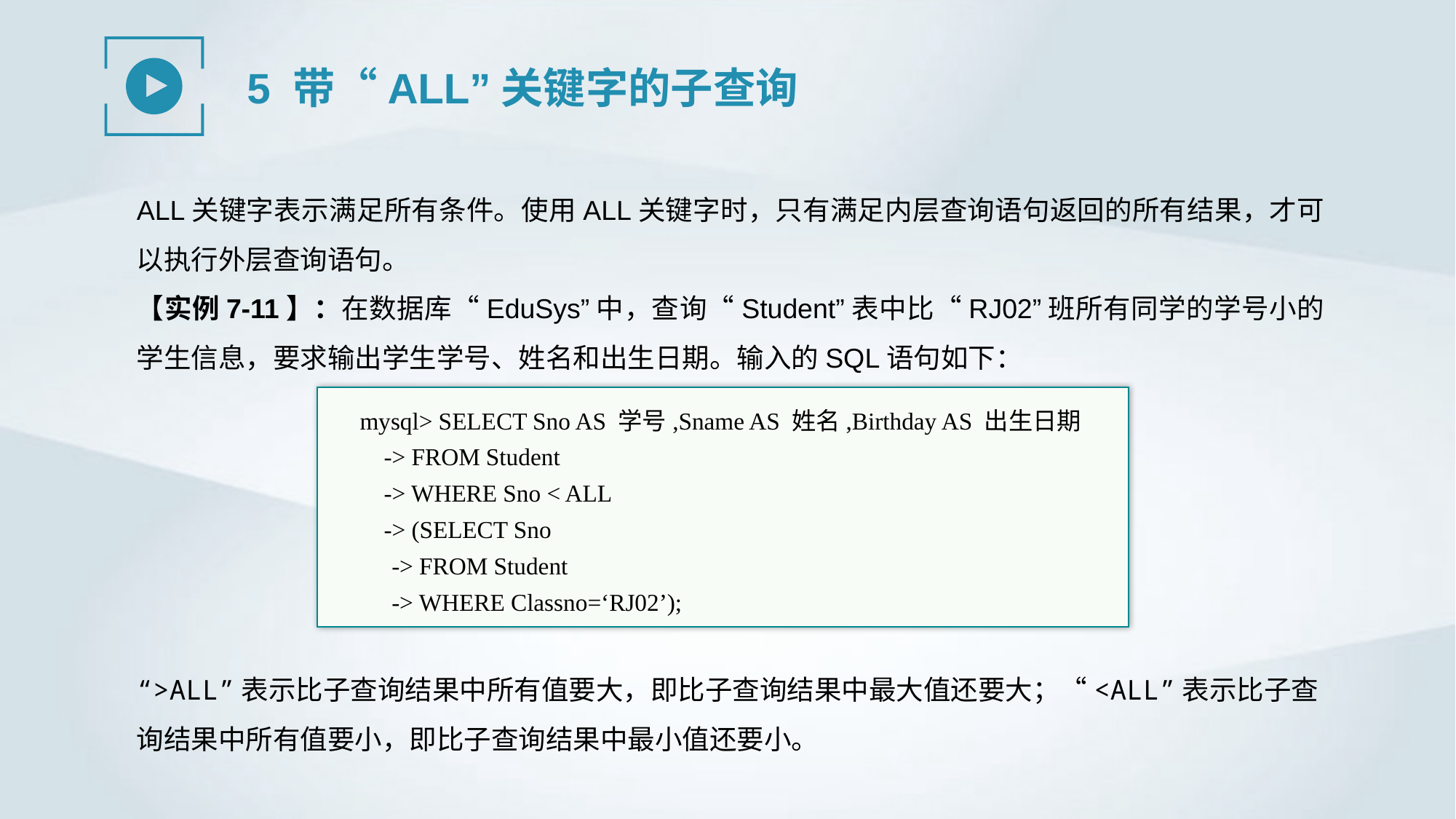

5 带“ALL”关键字的子查询
ALL关键字表示满足所有条件。使用ALL关键字时，只有满足内层查询语句返回的所有结果，才可以执行外层查询语句。
【实例7-11】：在数据库“EduSys”中，查询“Student”表中比“RJ02”班所有同学的学号小的学生信息，要求输出学生学号、姓名和出生日期。输入的SQL语句如下：
mysql> SELECT Sno AS 学号,Sname AS 姓名,Birthday AS 出生日期
    -> FROM Student
    -> WHERE Sno < ALL
    -> (SELECT Sno
-> FROM Student
-> WHERE Classno=‘RJ02’);
“>ALL”表示比子查询结果中所有值要大，即比子查询结果中最大值还要大；“<ALL”表示比子查询结果中所有值要小，即比子查询结果中最小值还要小。